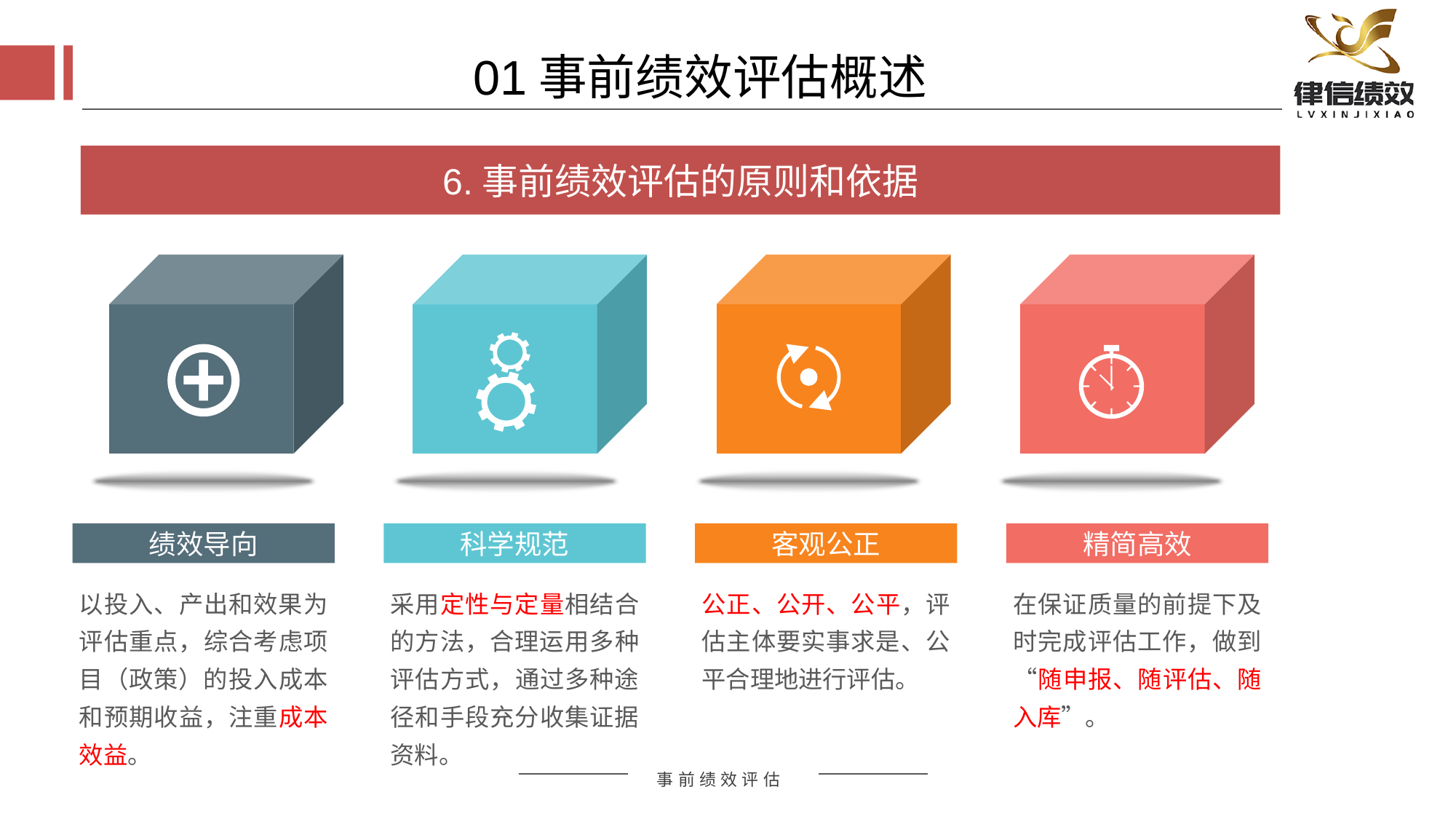

01事前绩效评估概述
6.事前绩效评估的原则和依据

绩效导向
科学规范
客观公正
精简高效
以投入、产出和效果为评估重点，综合考虑项目（政策）的投入成本和预期收益，注重成本效益。
采用定性与定量相结合的方法，合理运用多种评估方式，通过多种途径和手段充分收集证据资料。
公正、公开、公平，评估主体要实事求是、公平合理地进行评估。
在保证质量的前提下及时完成评估工作，做到“随申报、随评估、随入库”。